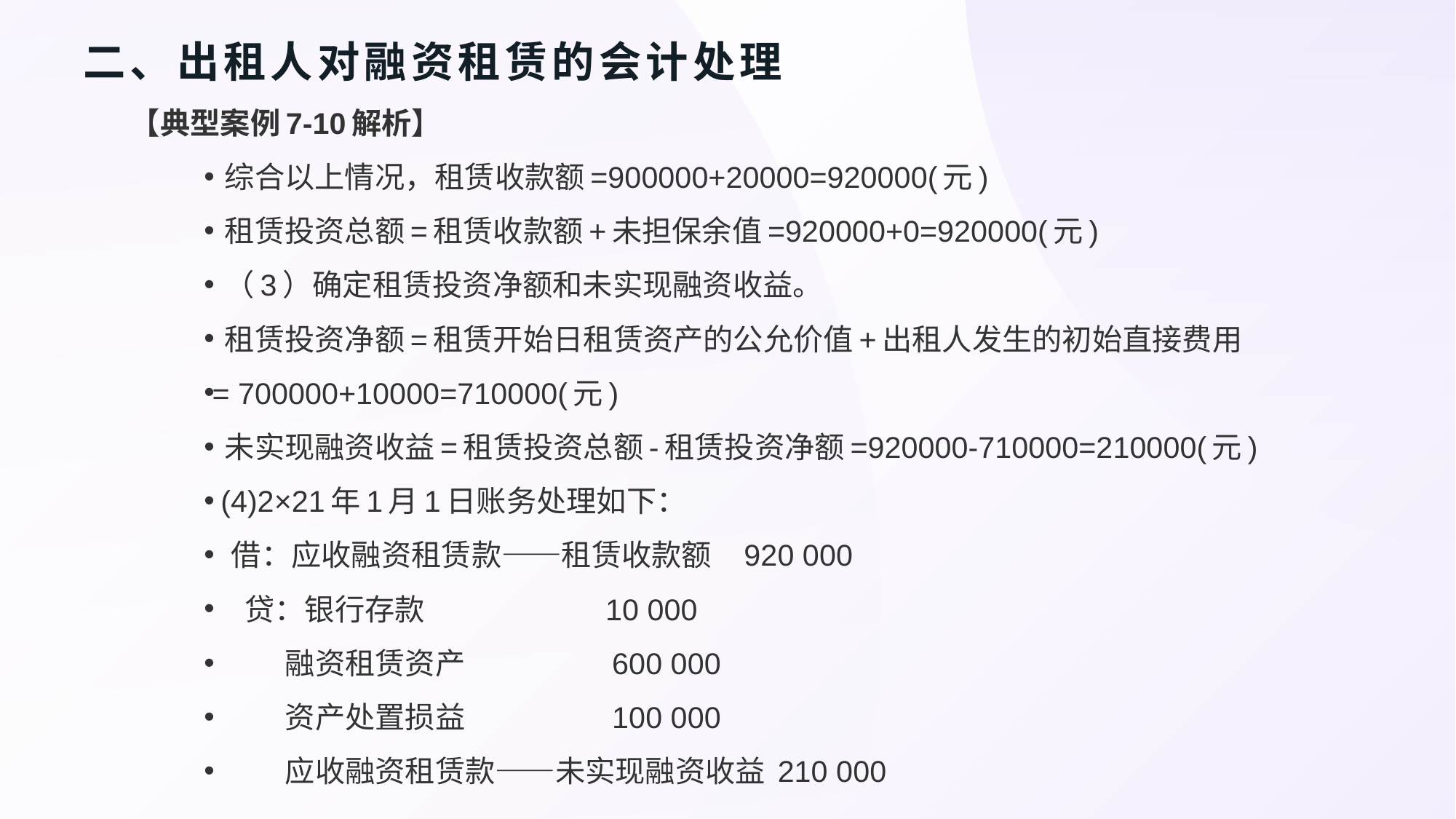

# 二、出租人对融资租赁的会计处理
【典型案例7-10解析】
 综合以上情况，租赁收款额=900000+20000=920000(元)
 租赁投资总额=租赁收款额+未担保余值=920000+0=920000(元)
 （3）确定租赁投资净额和未实现融资收益。
 租赁投资净额=租赁开始日租赁资产的公允价值+出租人发生的初始直接费用
= 700000+10000=710000(元)
 未实现融资收益=租赁投资总额-租赁投资净额=920000-710000=210000(元)
 (4)2×21年1月1日账务处理如下：
  借：应收融资租赁款——租赁收款额    920 000
    贷：银行存款                          10 000
          融资租赁资产                     600 000
          资产处置损益                     100 000
          应收融资租赁款——未实现融资收益 210 000